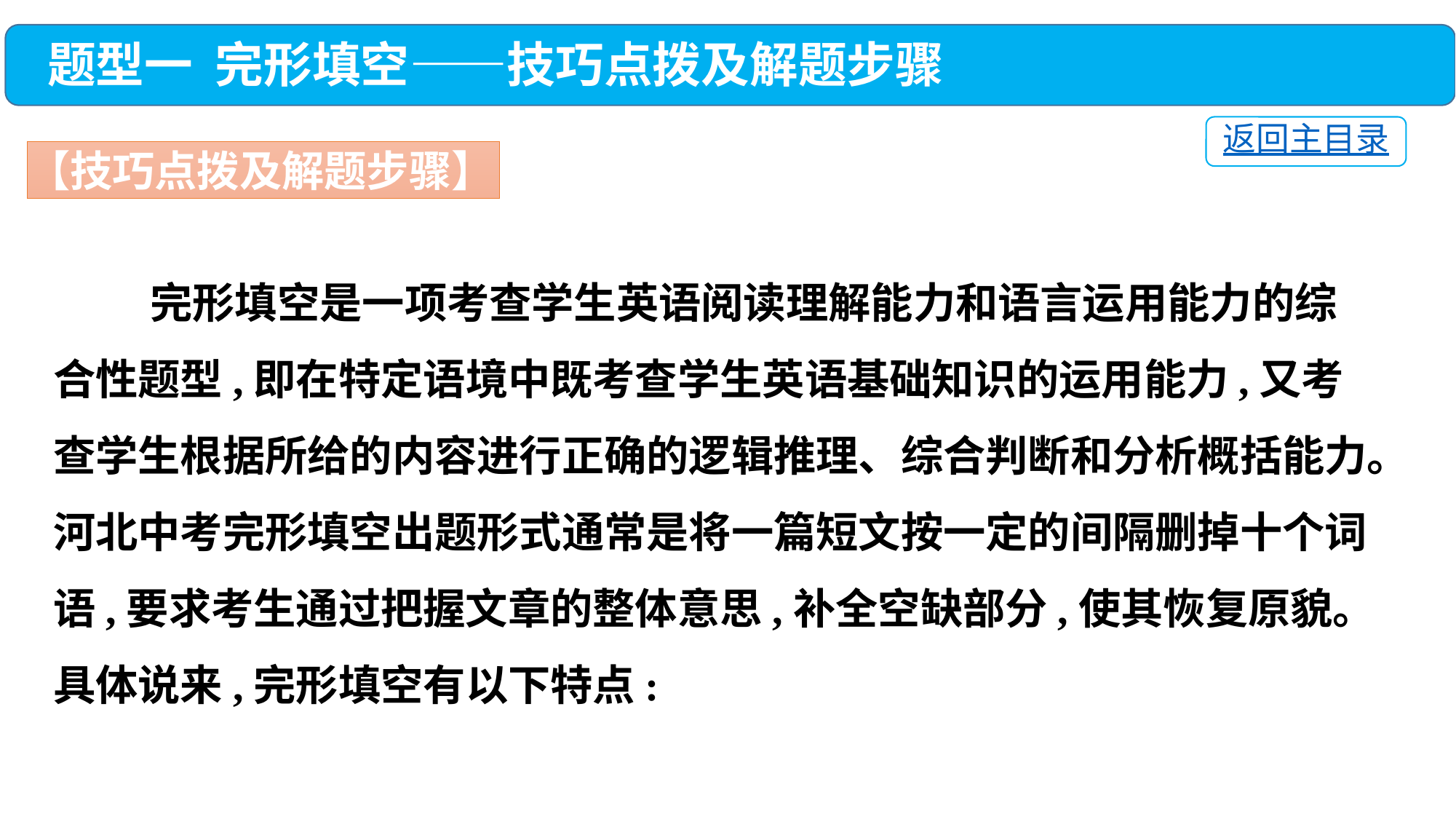

题型一  完形填空——技巧点拨及解题步骤
返回主目录
【技巧点拨及解题步骤】

         完形填空是一项考查学生英语阅读理解能力和语言运用能力的综合性题型,即在特定语境中既考查学生英语基础知识的运用能力,又考查学生根据所给的内容进行正确的逻辑推理、综合判断和分析概括能力。河北中考完形填空出题形式通常是将一篇短文按一定的间隔删掉十个词语,要求考生通过把握文章的整体意思,补全空缺部分,使其恢复原貌。具体说来,完形填空有以下特点: